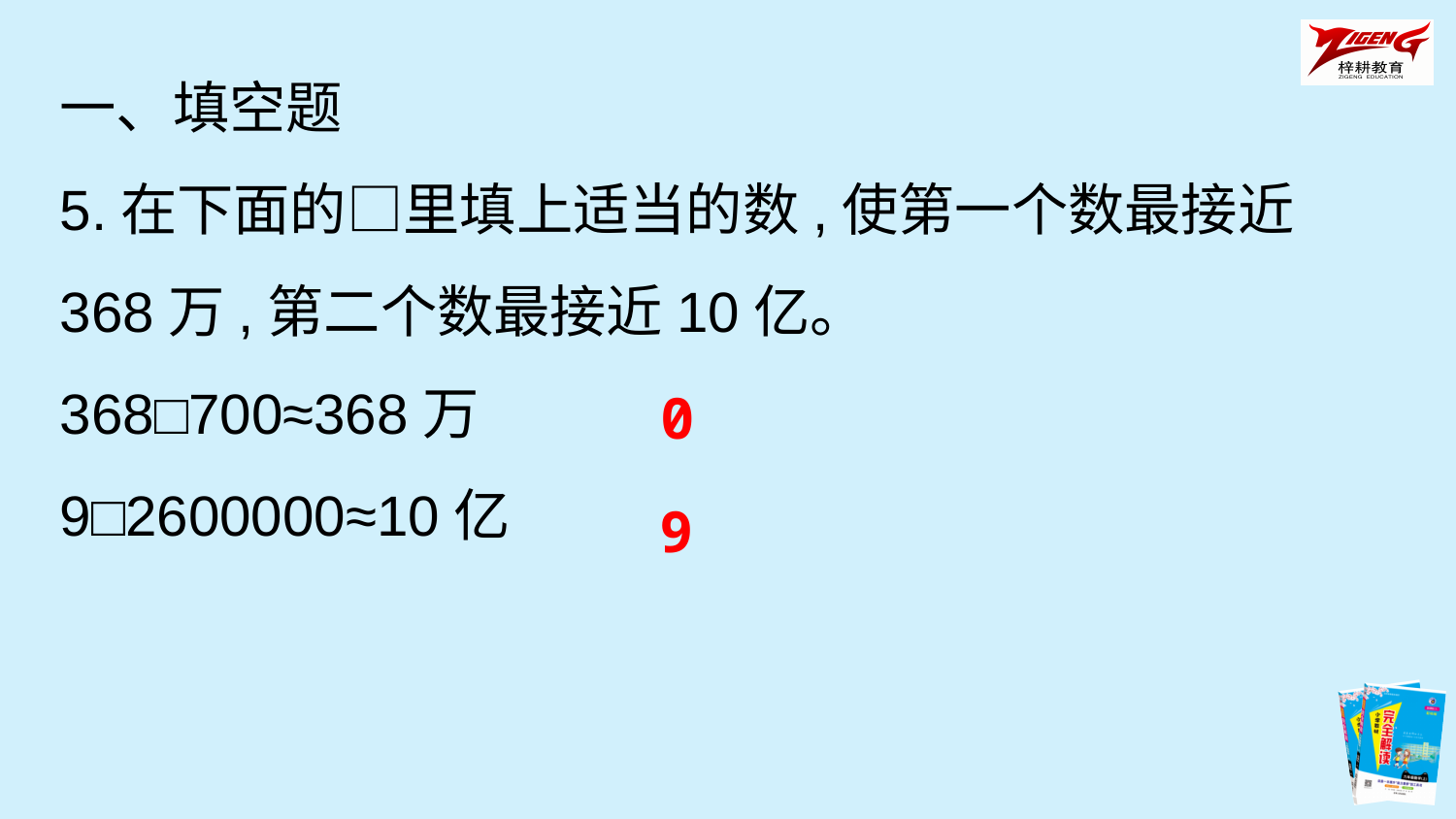

一、填空题
5.在下面的□里填上适当的数,使第一个数最接近368万,第二个数最接近10亿。
368□700≈368万
9□2600000≈10亿
0
9